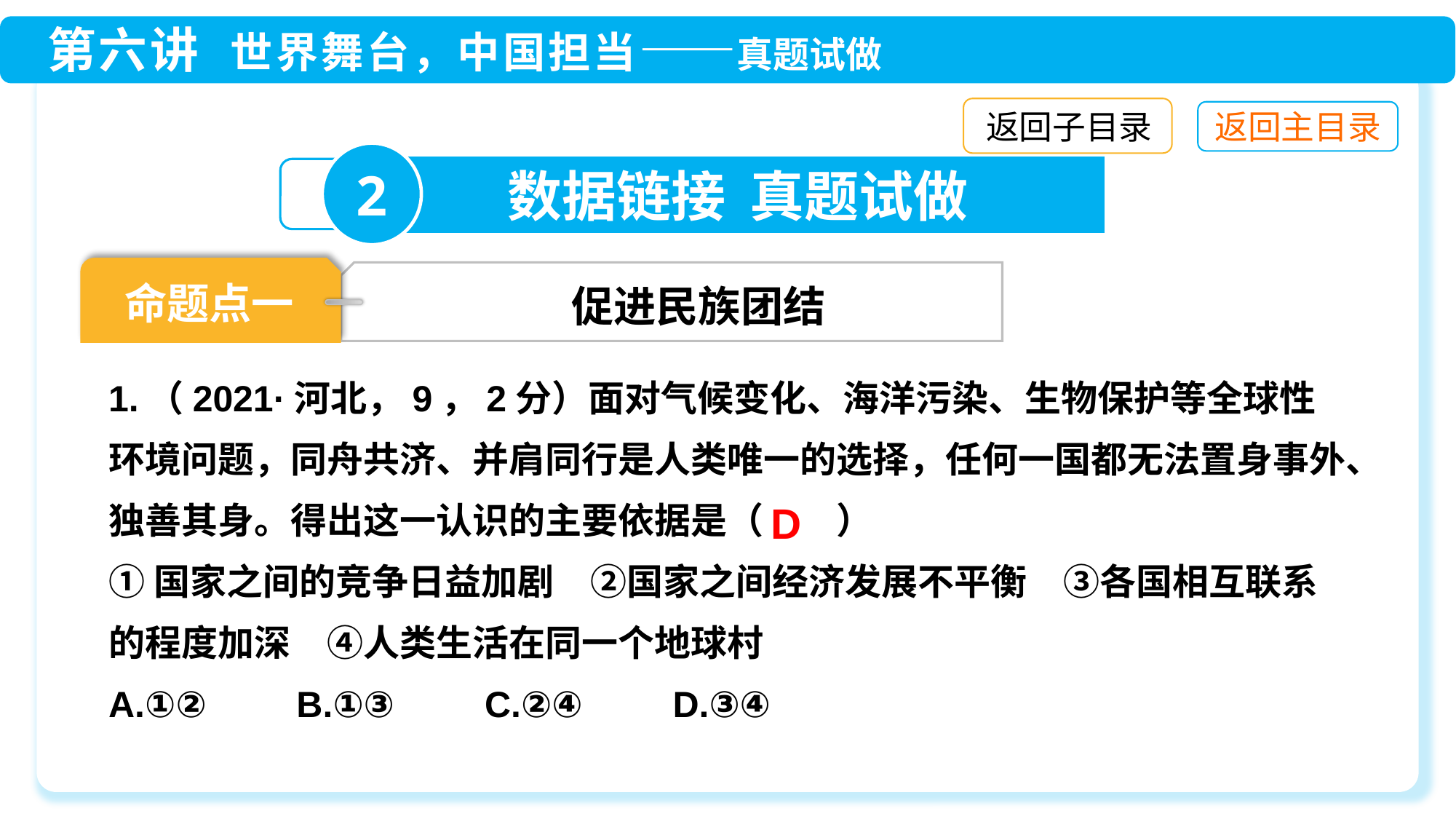

返回子目录

2
数据链接  真题试做

命题点一
促进民族团结

1.（2021·河北，9，2分）面对气候变化、海洋污染、生物保护等全球性环境问题，同舟共济、并肩同行是人类唯一的选择，任何一国都无法置身事外、独善其身。得出这一认识的主要依据是（　　）
①国家之间的竞争日益加剧　②国家之间经济发展不平衡　③各国相互联系的程度加深　④人类生活在同一个地球村
A.①②　　B.①③　　C.②④　　D.③④
D